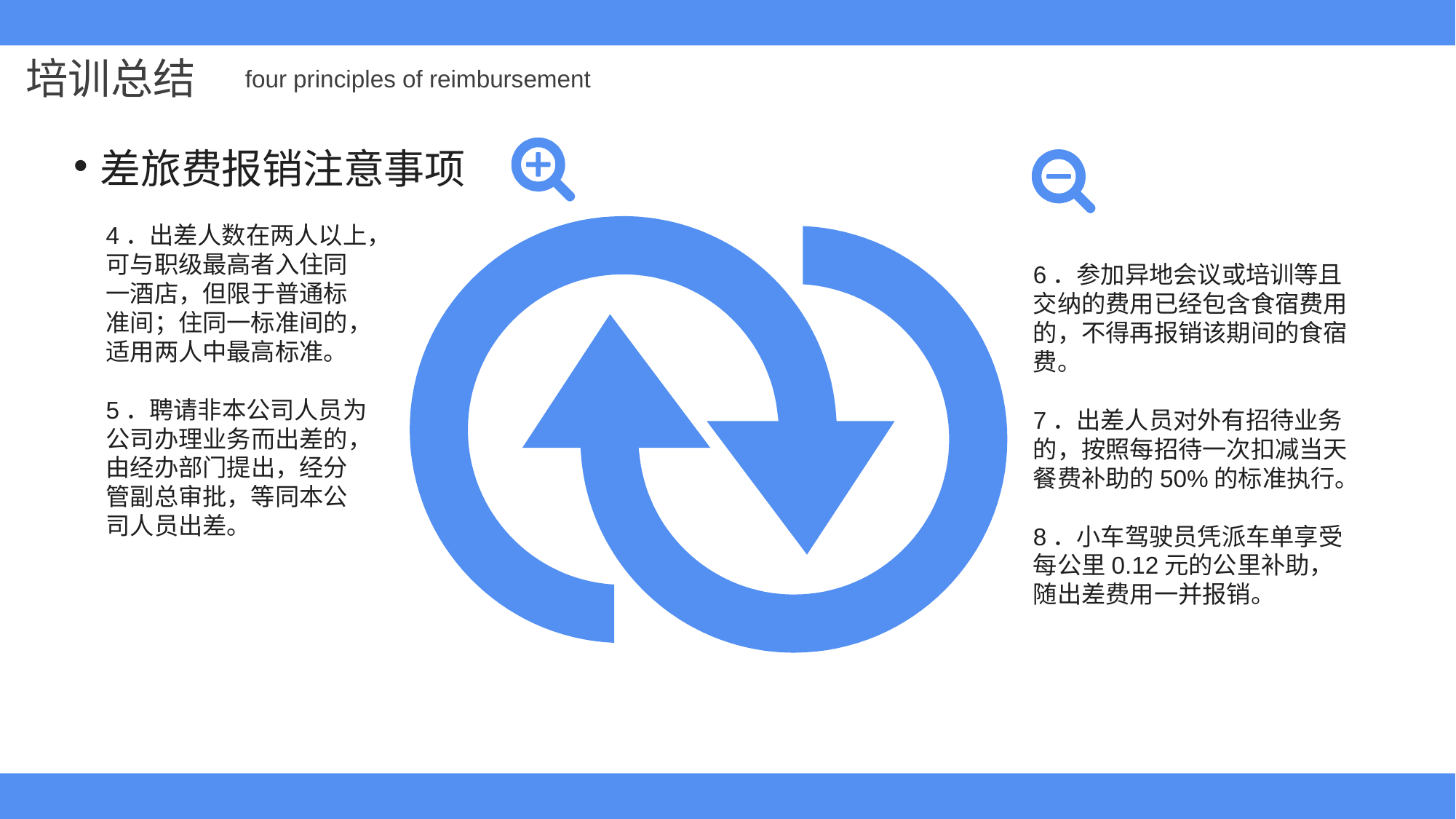

差旅费报销注意事项

4．出差人数在两人以上，可与职级最高者入住同一酒店，但限于普通标准间；住同一标准间的，适用两人中最高标准。

5．聘请非本公司人员为公司办理业务而出差的，由经办部门提出，经分管副总审批，等同本公司人员出差。

6．参加异地会议或培训等且交纳的费用已经包含食宿费用的，不得再报销该期间的食宿费。

7．出差人员对外有招待业务的，按照每招待一次扣减当天餐费补助的50%的标准执行。

8．小车驾驶员凭派车单享受每公里0.12元的公里补助，随出差费用一并报销。